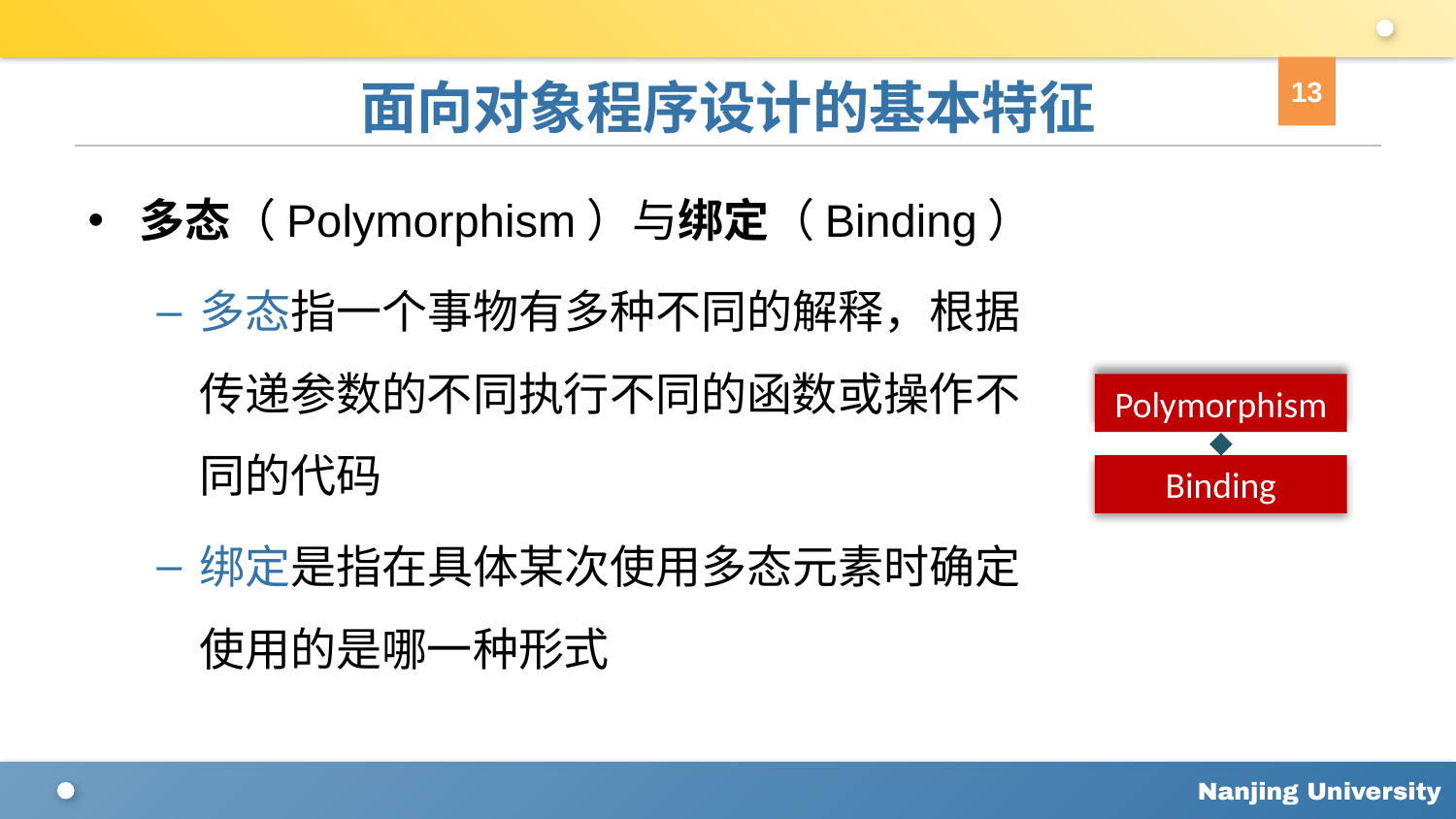

13
# 面向对象程序设计的基本特征
多态（Polymorphism）与绑定（Binding）
多态指一个事物有多种不同的解释，根据传递参数的不同执行不同的函数或操作不同的代码
绑定是指在具体某次使用多态元素时确定使用的是哪一种形式
Polymorphism

Binding